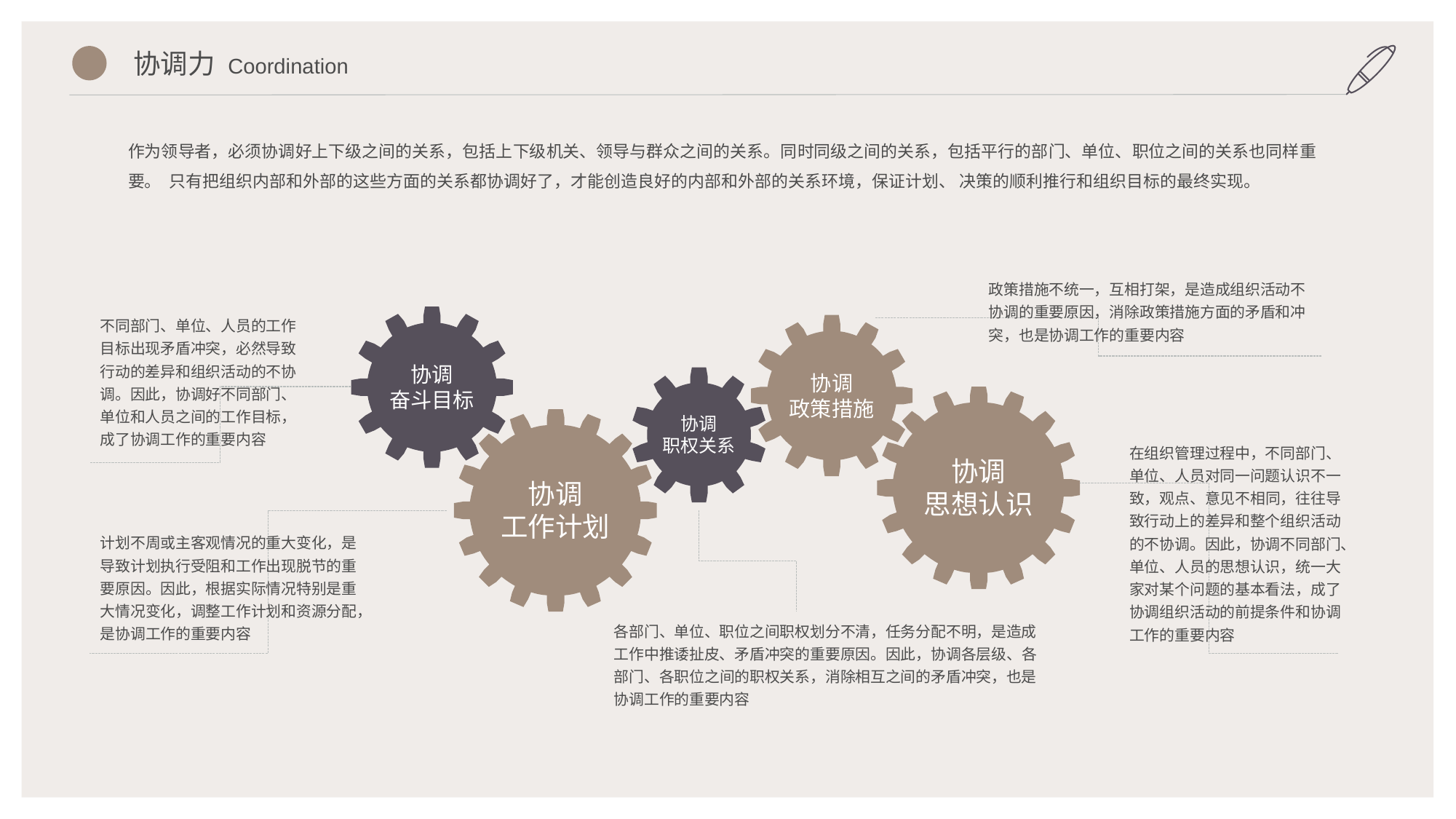

协调力 Coordination

作为领导者，必须协调好上下级之间的关系，包括上下级机关、领导与群众之间的关系。同时同级之间的关系，包括平行的部门、单位、职位之间的关系也同样重要。  只有把组织内部和外部的这些方面的关系都协调好了，才能创造良好的内部和外部的关系环境，保证计划、 决策的顺利推行和组织目标的最终实现。
政策措施不统一，互相打架，是造成组织活动不协调的重要原因，消除政策措施方面的矛盾和冲突，也是协调工作的重要内容
不同部门、单位、人员的工作目标出现矛盾冲突，必然导致行动的差异和组织活动的不协调。因此，协调好不同部门、单位和人员之间的工作目标，成了协调工作的重要内容

协调
奋斗目标
协调
政策措施

协调
职权关系

在组织管理过程中，不同部门、单位、人员对同一问题认识不一致，观点、意见不相同，往往导致行动上的差异和整个组织活动的不协调。因此，协调不同部门、单位、人员的思想认识，统一大家对某个问题的基本看法，成了协调组织活动的前提条件和协调工作的重要内容
协调
思想认识
协调
工作计划
计划不周或主客观情况的重大变化，是导致计划执行受阻和工作出现脱节的重要原因。因此，根据实际情况特别是重大情况变化，调整工作计划和资源分配，是协调工作的重要内容
各部门、单位、职位之间职权划分不清，任务分配不明，是造成工作中推诿扯皮、矛盾冲突的重要原因。因此，协调各层级、各部门、各职位之间的职权关系，消除相互之间的矛盾冲突，也是协调工作的重要内容